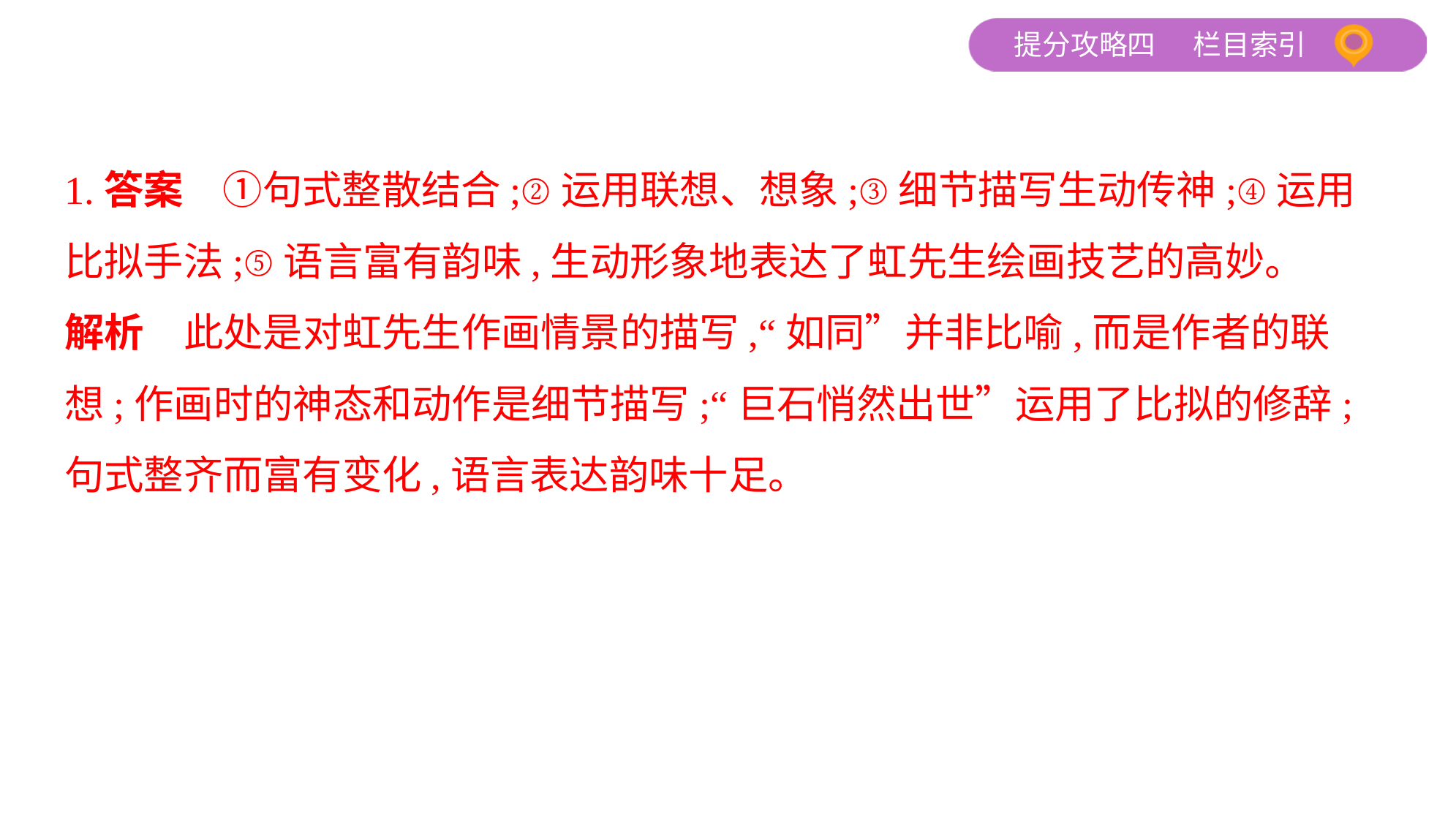

1.答案　①句式整散结合;②运用联想、想象;③细节描写生动传神;④运用
比拟手法;⑤语言富有韵味,生动形象地表达了虹先生绘画技艺的高妙。
解析　此处是对虹先生作画情景的描写,“如同”并非比喻,而是作者的联
想;作画时的神态和动作是细节描写;“巨石悄然出世”运用了比拟的修辞;
句式整齐而富有变化,语言表达韵味十足。